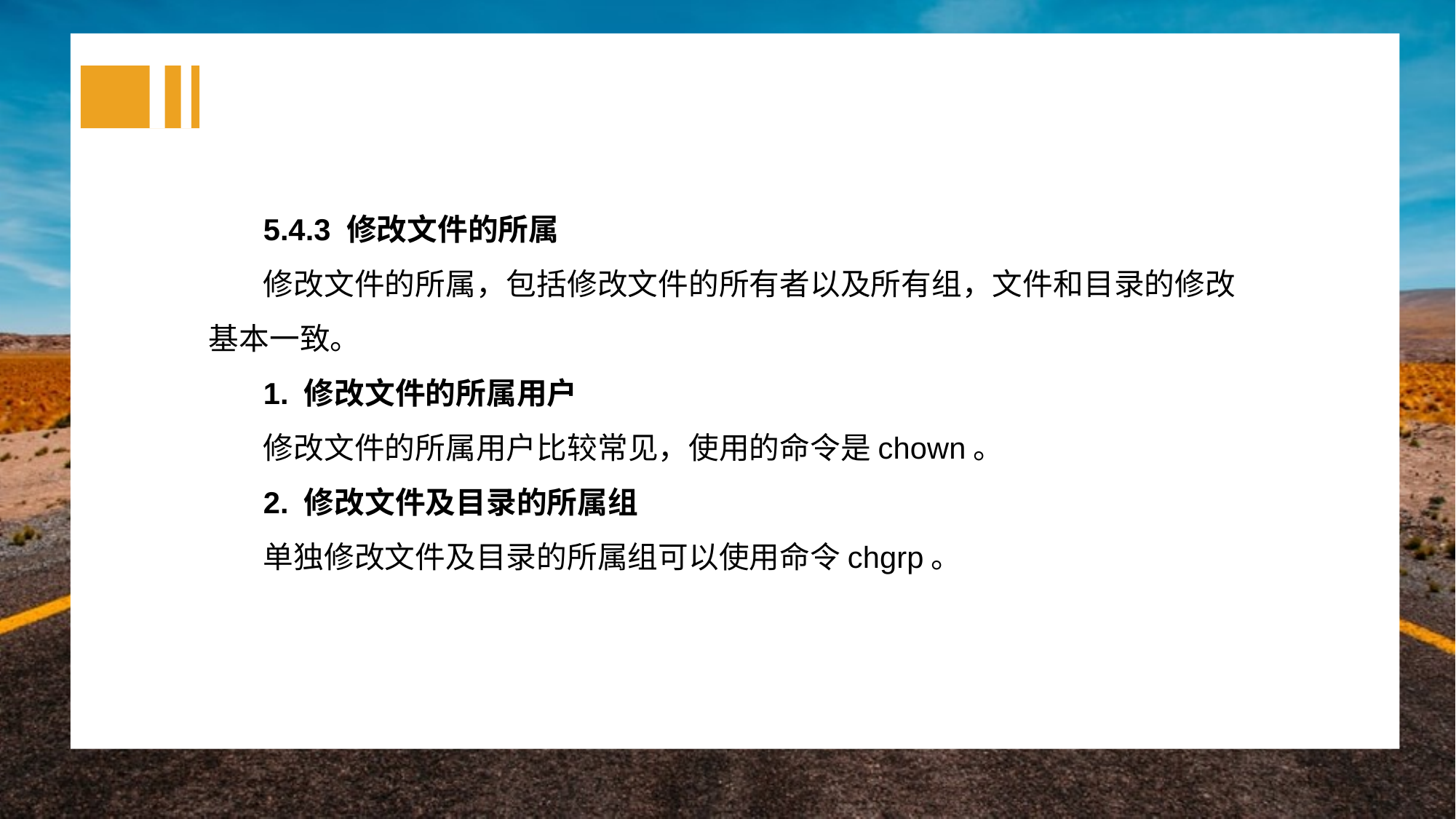

5.4.3 修改文件的所属
修改文件的所属，包括修改文件的所有者以及所有组，文件和目录的修改基本一致。
1. 修改文件的所属用户
修改文件的所属用户比较常见，使用的命令是chown。
2. 修改文件及目录的所属组
单独修改文件及目录的所属组可以使用命令chgrp。